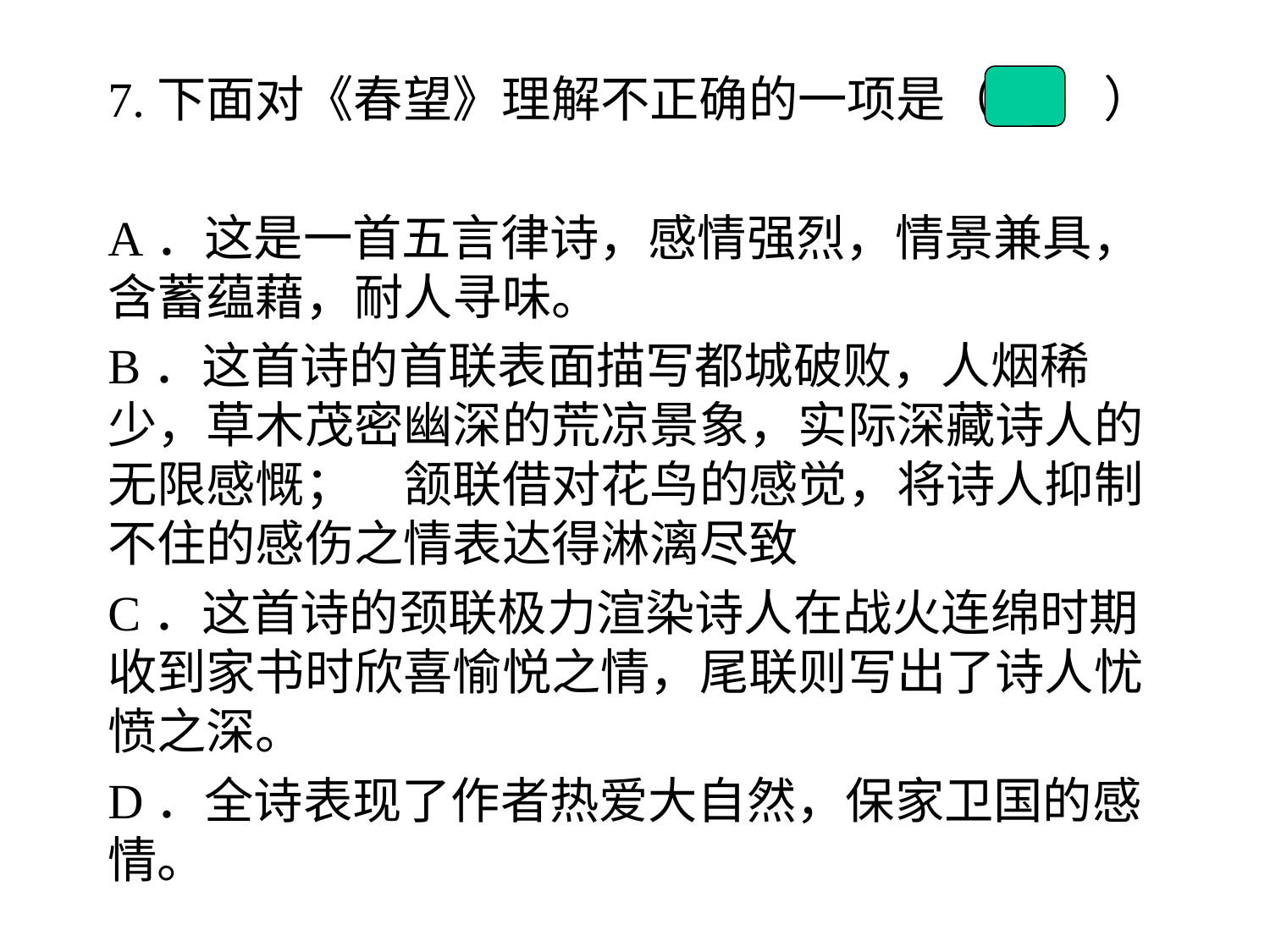

7.下面对《春望》理解不正确的一项是（ D ）

A．这是一首五言律诗，感情强烈，情景兼具，含蓄蕴藉，耐人寻味。
B．这首诗的首联表面描写都城破败，人烟稀少，草木茂密幽深的荒凉景象，实际深藏诗人的无限感慨；　颔联借对花鸟的感觉，将诗人抑制不住的感伤之情表达得淋漓尽致
C．这首诗的颈联极力渲染诗人在战火连绵时期收到家书时欣喜愉悦之情，尾联则写出了诗人忧愤之深。
D．全诗表现了作者热爱大自然，保家卫国的感情。